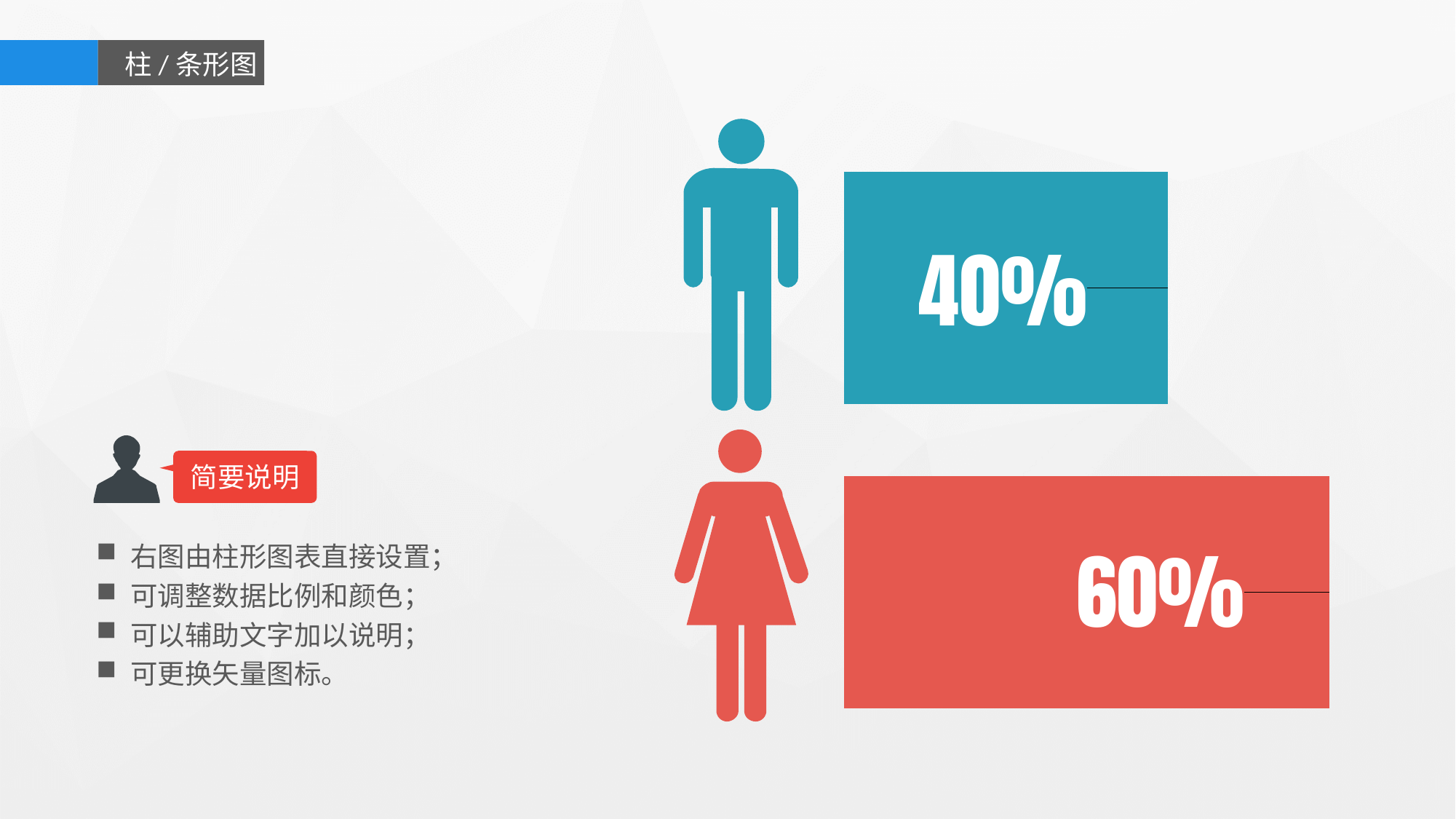

柱/条形图

### Chart

| Category | 系列 1 |
|---|---|
| 类别 1 | 0.6 |
| 类别 2 | 0.4 |

简要说明

右图由柱形图表直接设置；
可调整数据比例和颜色；
可以辅助文字加以说明；
可更换矢量图标。